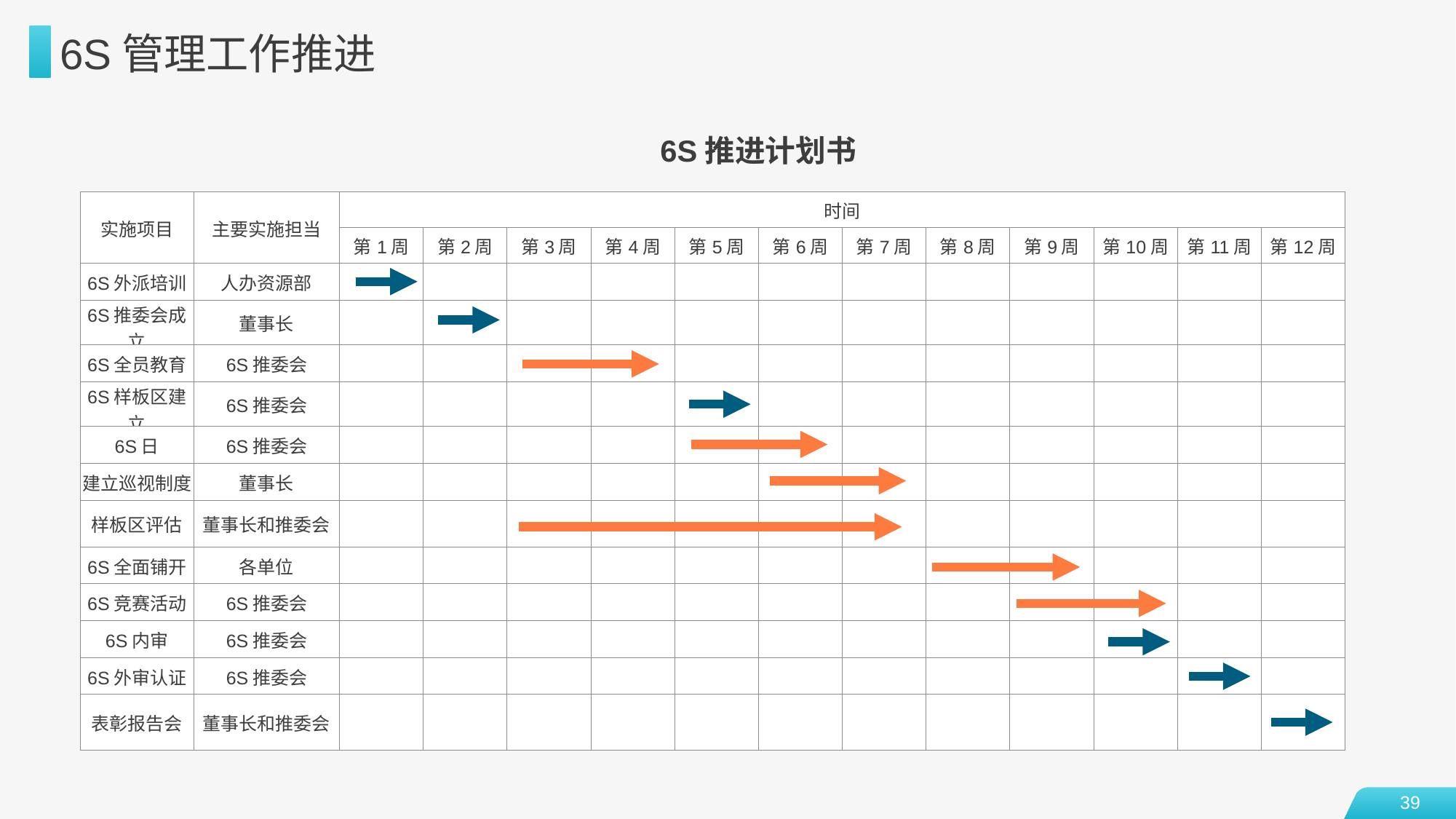

6S管理工作推进
6S推进计划书
| 实施项目 | 主要实施担当 | 时间 |  |  |  |  |  |  |  |  |  |  |  |
| --- | --- | --- | --- | --- | --- | --- | --- | --- | --- | --- | --- | --- | --- |
|  |  | 第1周 | 第2周 | 第3周 | 第4周 | 第5周 | 第6周 | 第7周 | 第8周 | 第9周 | 第10周 | 第11周 | 第12周 |
| 6S外派培训 | 人办资源部 |  |  |  |  |  |  |  |  |  |  |  |  |
| 6S推委会成立 | 董事长 |  |  |  |  |  |  |  |  |  |  |  |  |
| 6S全员教育 | 6S推委会 |  |  |  |  |  |  |  |  |  |  |  |  |
| 6S样板区建立 | 6S推委会 |  |  |  |  |  |  |  |  |  |  |  |  |
| 6S日 | 6S推委会 |  |  |  |  |  |  |  |  |  |  |  |  |
| 建立巡视制度 | 董事长 |  |  |  |  |  |  |  |  |  |  |  |  |
| 样板区评估 | 董事长和推委会 |  |  |  |  |  |  |  |  |  |  |  |  |
| 6S全面铺开 | 各单位 |  |  |  |  |  |  |  |  |  |  |  |  |
| 6S竞赛活动 | 6S推委会 |  |  |  |  |  |  |  |  |  |  |  |  |
| 6S内审 | 6S推委会 |  |  |  |  |  |  |  |  |  |  |  |  |
| 6S外审认证 | 6S推委会 |  |  |  |  |  |  |  |  |  |  |  |  |
| 表彰报告会 | 董事长和推委会 |  |  |  |  |  |  |  |  |  |  |  |  |